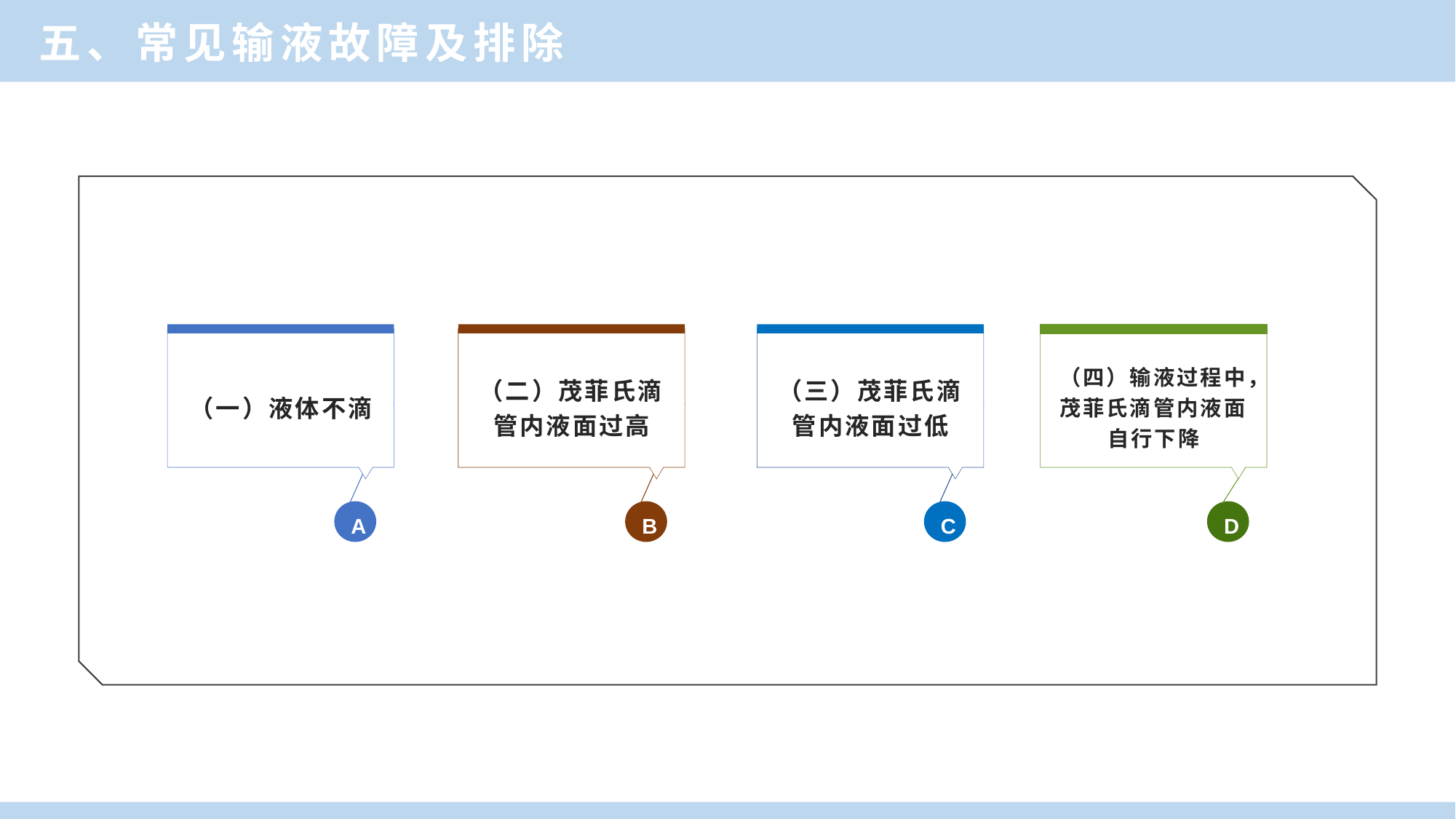

五、常见输液故障及排除

（一）液体不滴
A

（二）茂菲氏滴管内液面过高
B

（三）茂菲氏滴管内液面过低
C

（四）输液过程中，茂菲氏滴管内液面自行下降
D